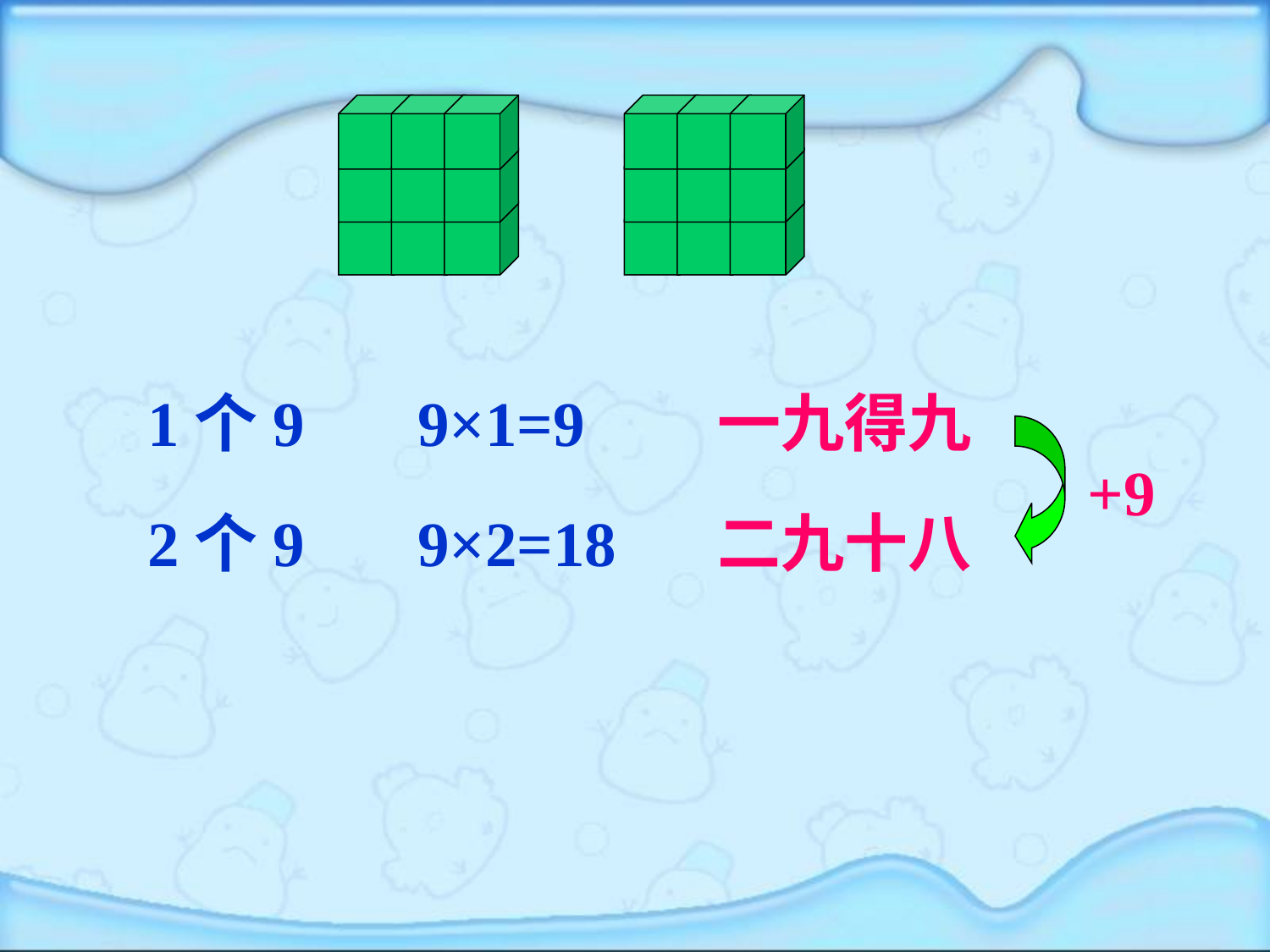

1个9
9×1=9
一九得九

+9
2个9
9×2=18
二九十八